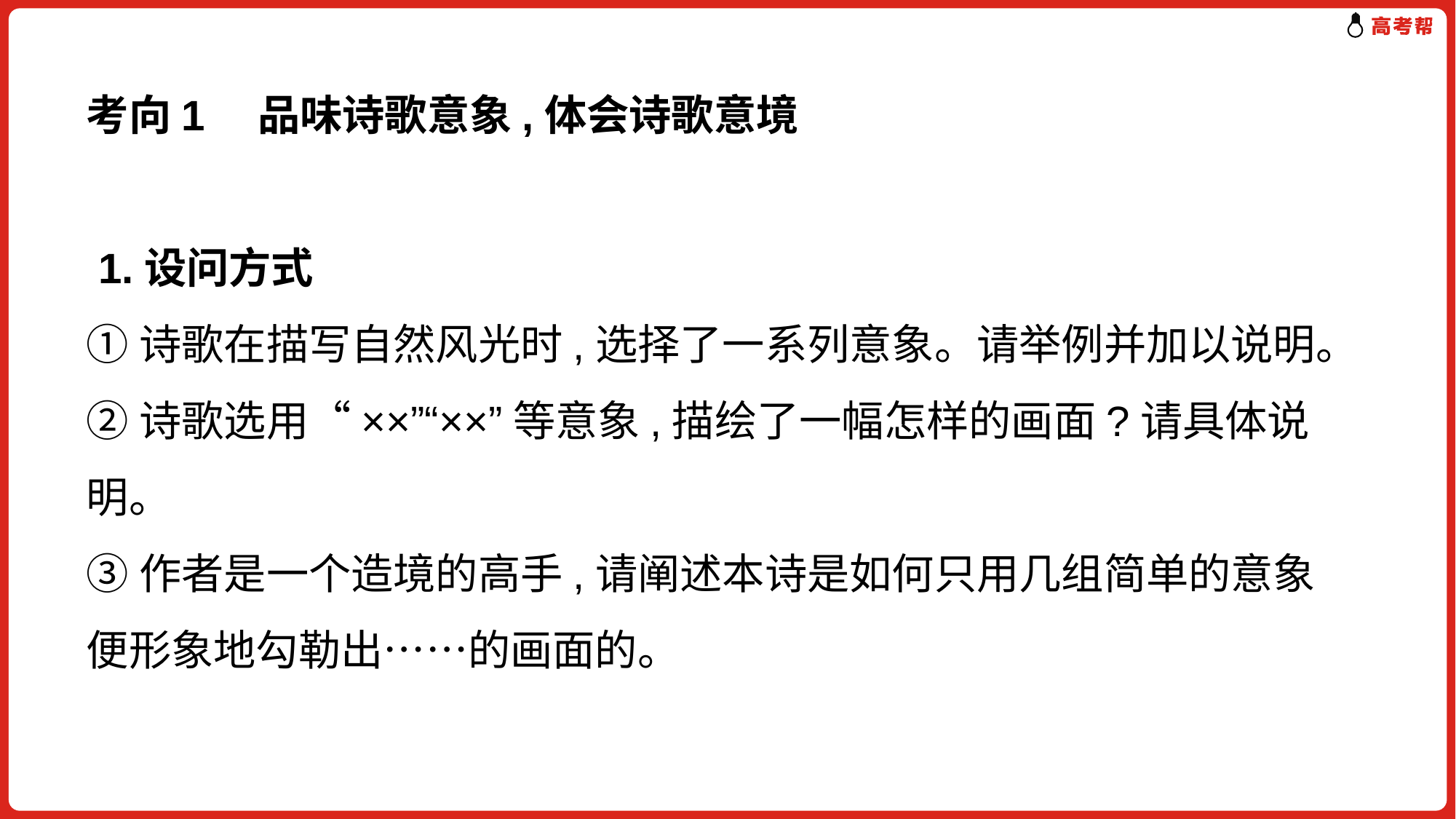

考向1　品味诗歌意象,体会诗歌意境

 1.设问方式
①诗歌在描写自然风光时,选择了一系列意象。请举例并加以说明。
②诗歌选用“××”“××”等意象,描绘了一幅怎样的画面?请具体说明。
③作者是一个造境的高手,请阐述本诗是如何只用几组简单的意象便形象地勾勒出……的画面的。